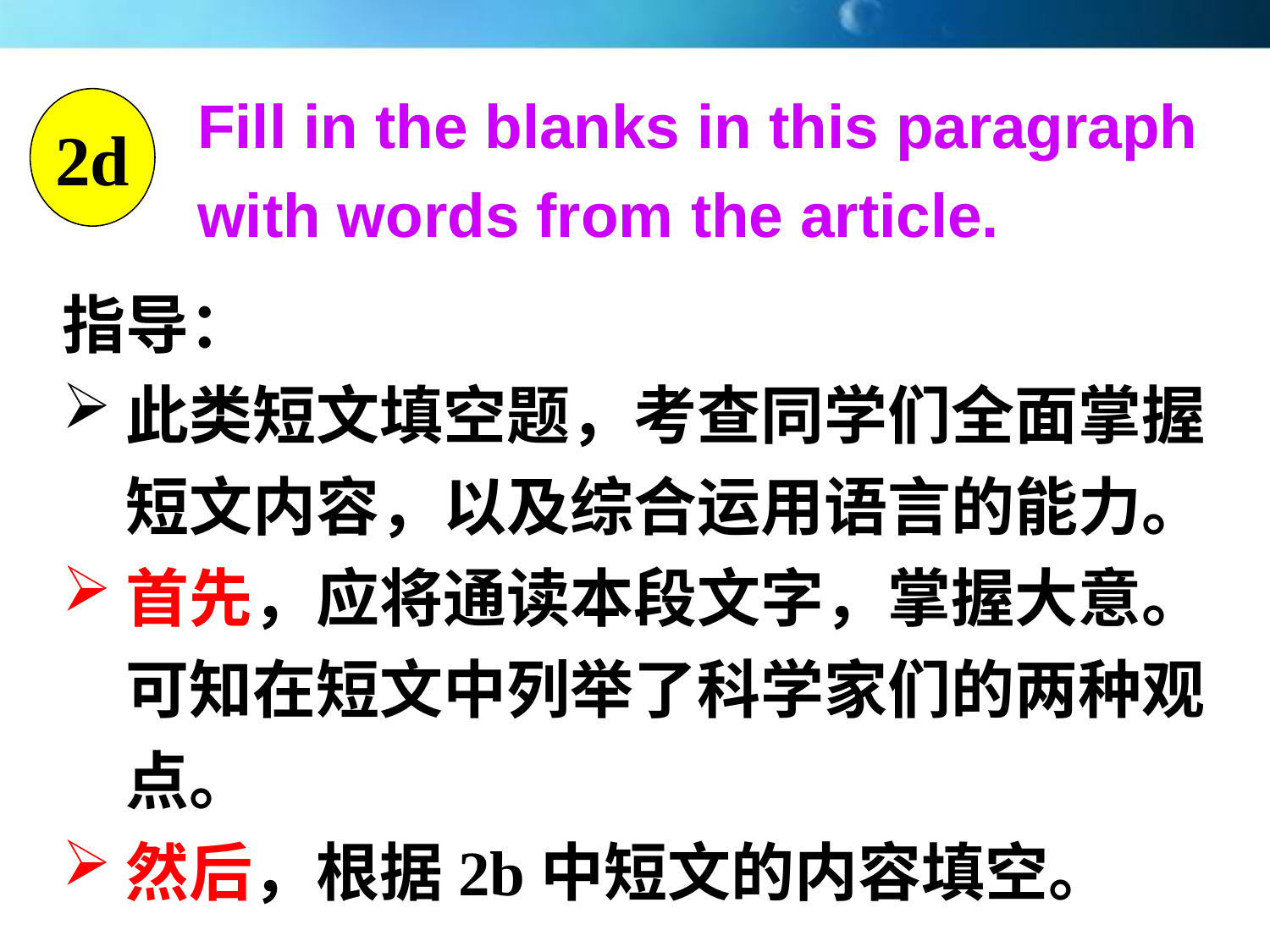

Fill in the blanks in this paragraph with words from the article.
2d
指导：
此类短文填空题，考查同学们全面掌握短文内容，以及综合运用语言的能力。
首先，应将通读本段文字，掌握大意。可知在短文中列举了科学家们的两种观点。
然后，根据2b中短文的内容填空。